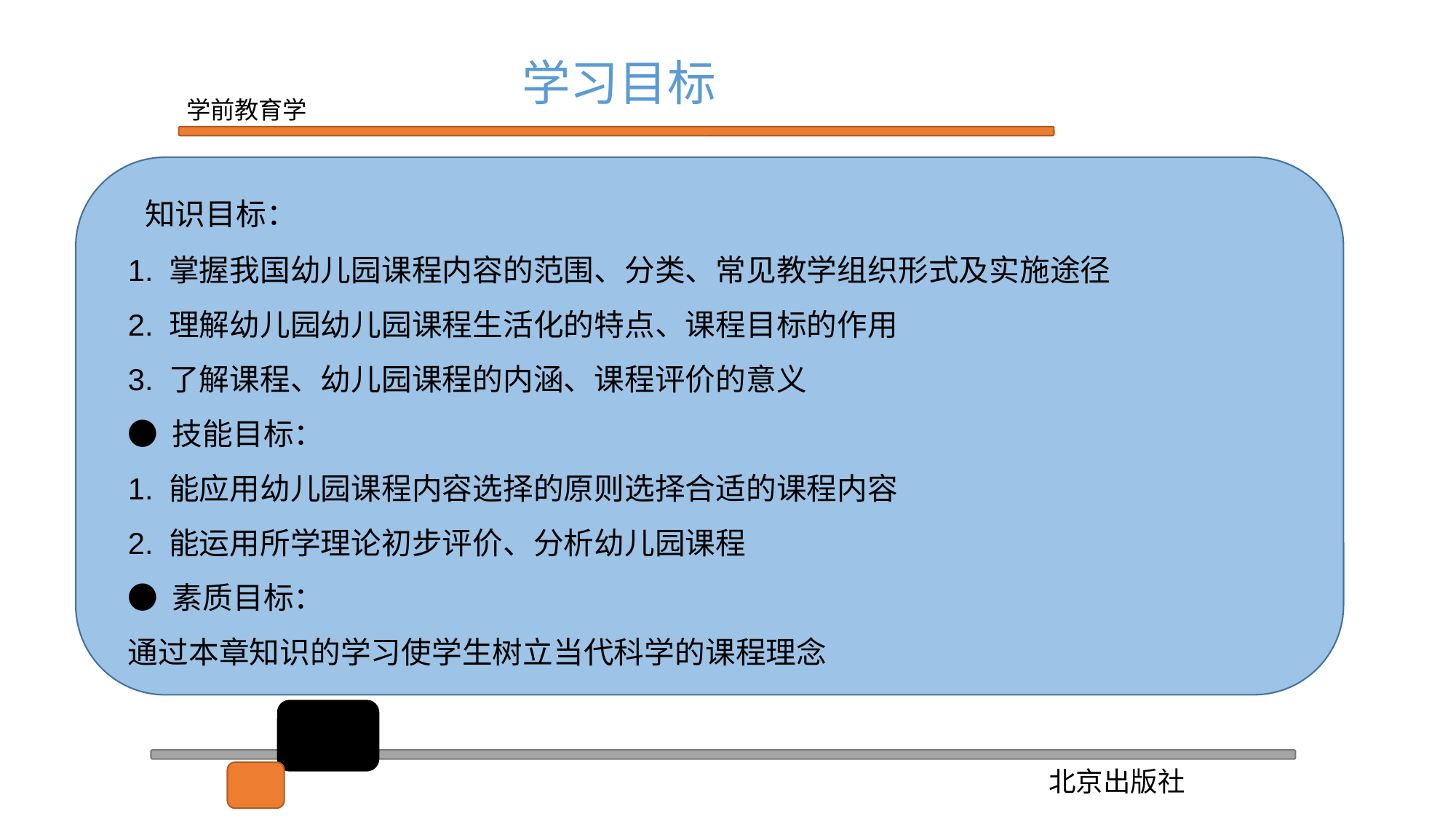

学习目标

 知识目标：
1. 掌握我国幼儿园课程内容的范围、分类、常见教学组织形式及实施途径
2. 理解幼儿园幼儿园课程生活化的特点、课程目标的作用
3. 了解课程、幼儿园课程的内涵、课程评价的意义
● 技能目标：
1. 能应用幼儿园课程内容选择的原则选择合适的课程内容
2. 能运用所学理论初步评价、分析幼儿园课程
● 素质目标：
通过本章知识的学习使学生树立当代科学的课程理念